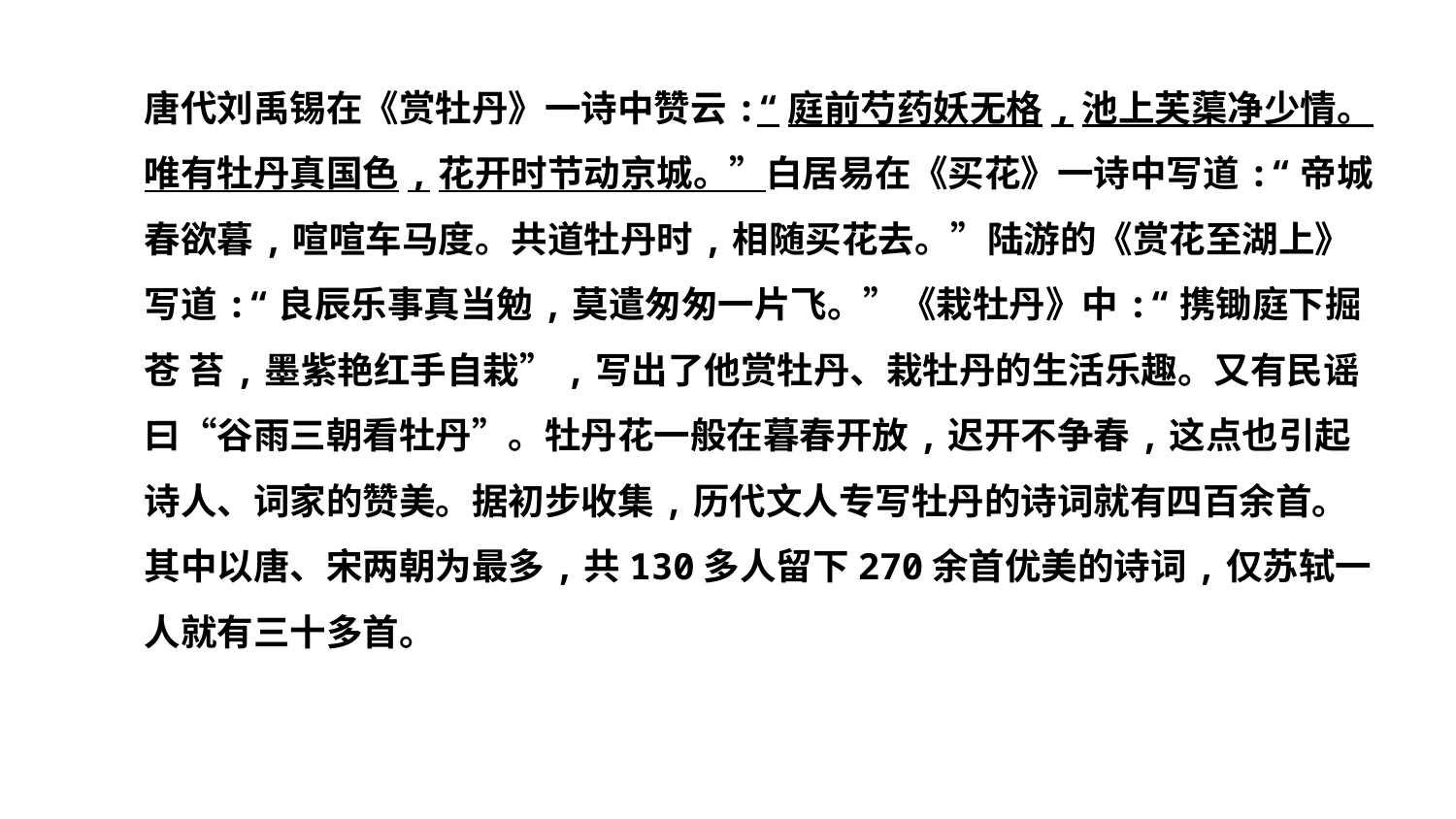

唐代刘禹锡在《赏牡丹》一诗中赞云:“庭前芍药妖无格,池上芙蕖净少情。唯有牡丹真国色,花开时节动京城。”白居易在《买花》一诗中写道:“帝城春欲暮,喧喧车马度。共道牡丹时,相随买花去。”陆游的《赏花至湖上》写道:“良辰乐事真当勉,莫遣匆匆一片飞。”《栽牡丹》中:“携锄庭下掘苍 苔,墨紫艳红手自栽”,写出了他赏牡丹、栽牡丹的生活乐趣。又有民谣曰“谷雨三朝看牡丹”。牡丹花一般在暮春开放,迟开不争春,这点也引起诗人、词家的赞美。据初步收集,历代文人专写牡丹的诗词就有四百余首。其中以唐、宋两朝为最多,共130多人留下270余首优美的诗词,仅苏轼一人就有三十多首。